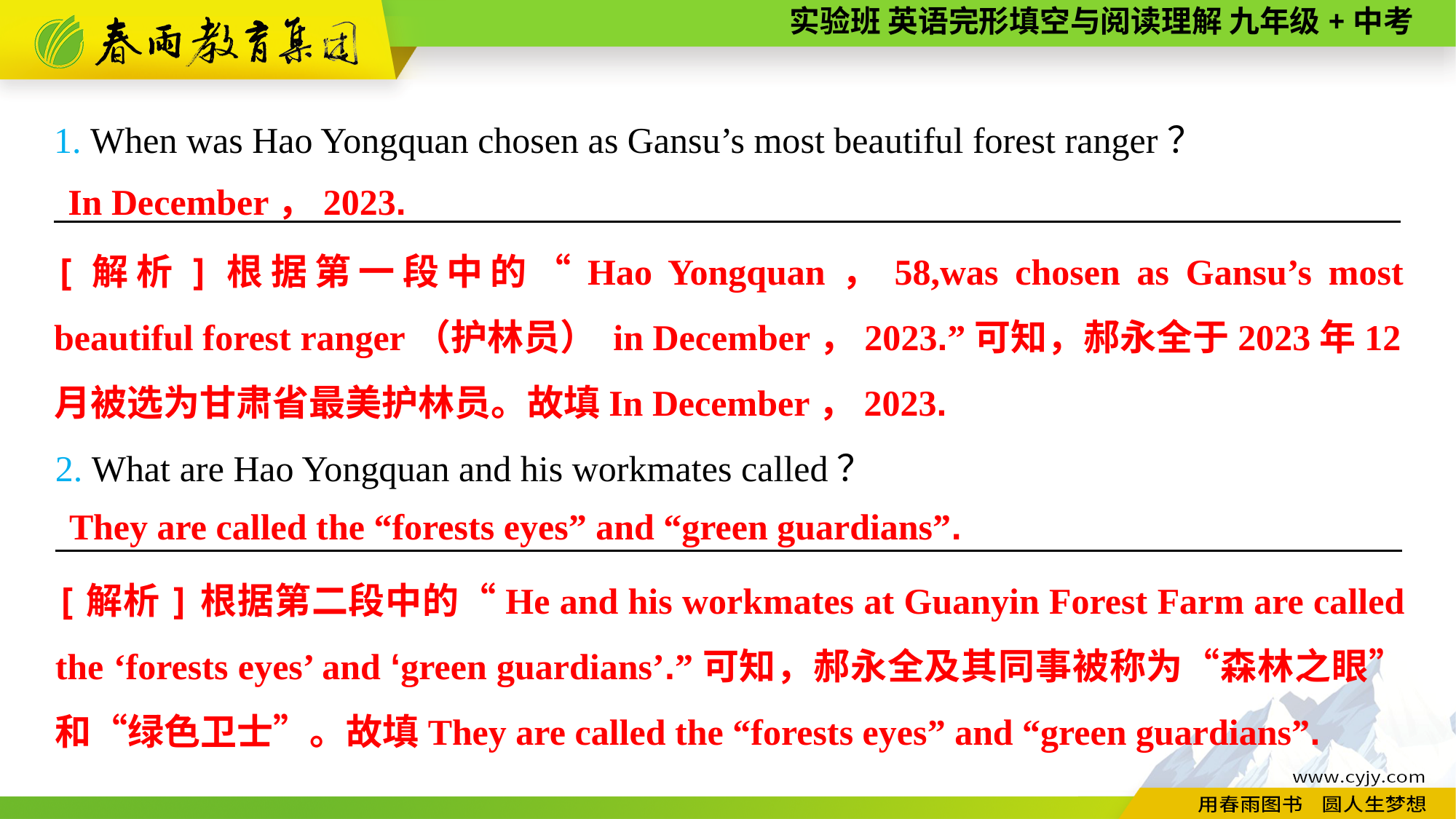

1. When was Hao Yongquan chosen as Gansu’s most beautiful forest ranger？
__________________________________________________________________________
In December，2023.
[解析]根据第一段中的“Hao Yongquan，58,was chosen as Gansu’s most beautiful forest ranger（护林员） in December，2023.”可知，郝永全于2023年12月被选为甘肃省最美护林员。故填In December，2023.
2. What are Hao Yongquan and his workmates called？
__________________________________________________________________________
They are called the “forests eyes” and “green guardians”.
[解析]根据第二段中的“He and his workmates at Guanyin Forest Farm are called the ‘forests eyes’ and ‘green guardians’.”可知，郝永全及其同事被称为“森林之眼”和“绿色卫士”。故填They are called the “forests eyes” and “green guardians”.